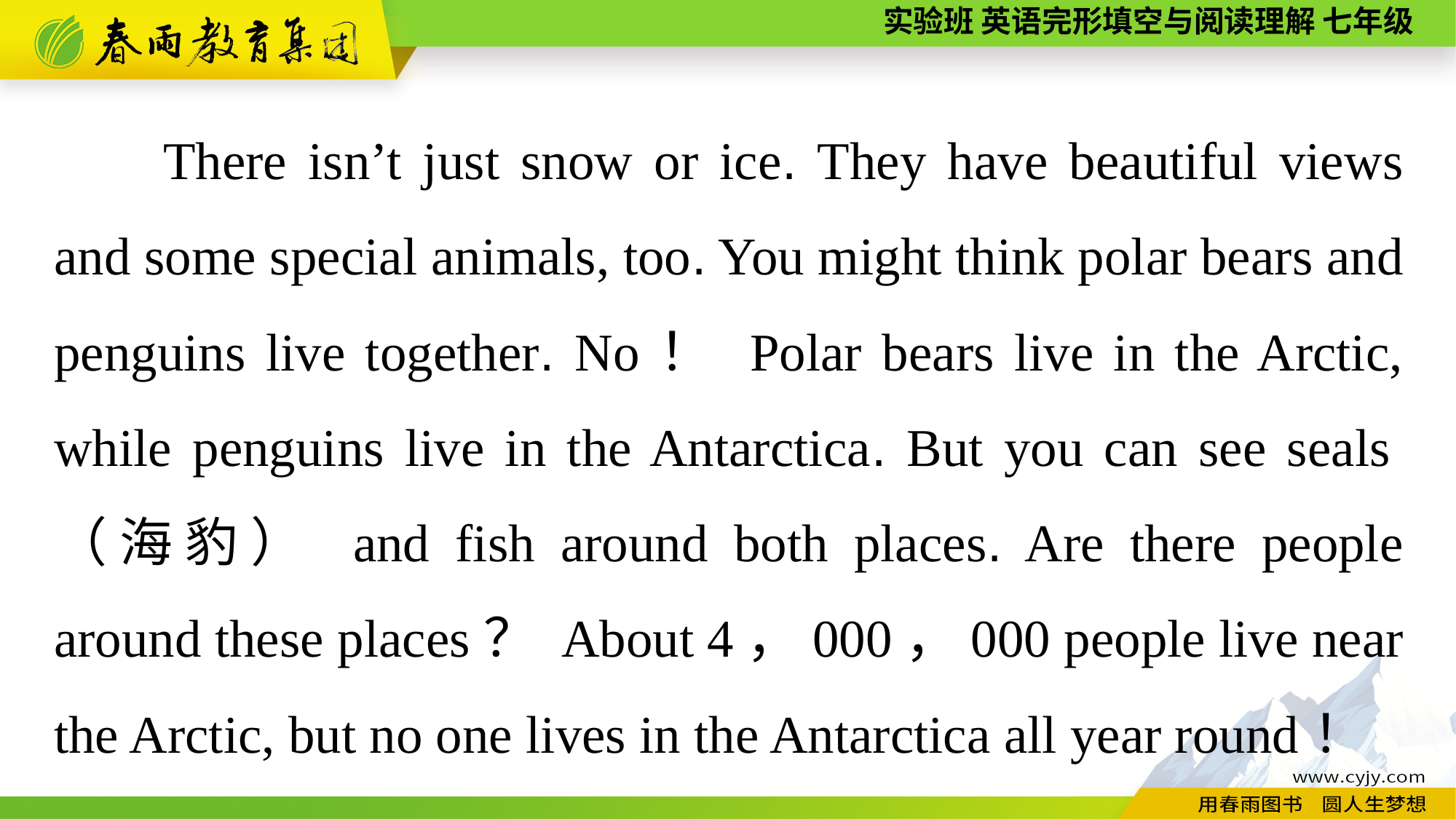

There isn’t just snow or ice. They have beautiful views and some special animals, too. You might think polar bears and penguins live together. No！ Polar bears live in the Arctic, while penguins live in the Antarctica. But you can see seals（海豹） and fish around both places. Are there people around these places？ About 4，000，000 people live near the Arctic, but no one lives in the Antarctica all year round！